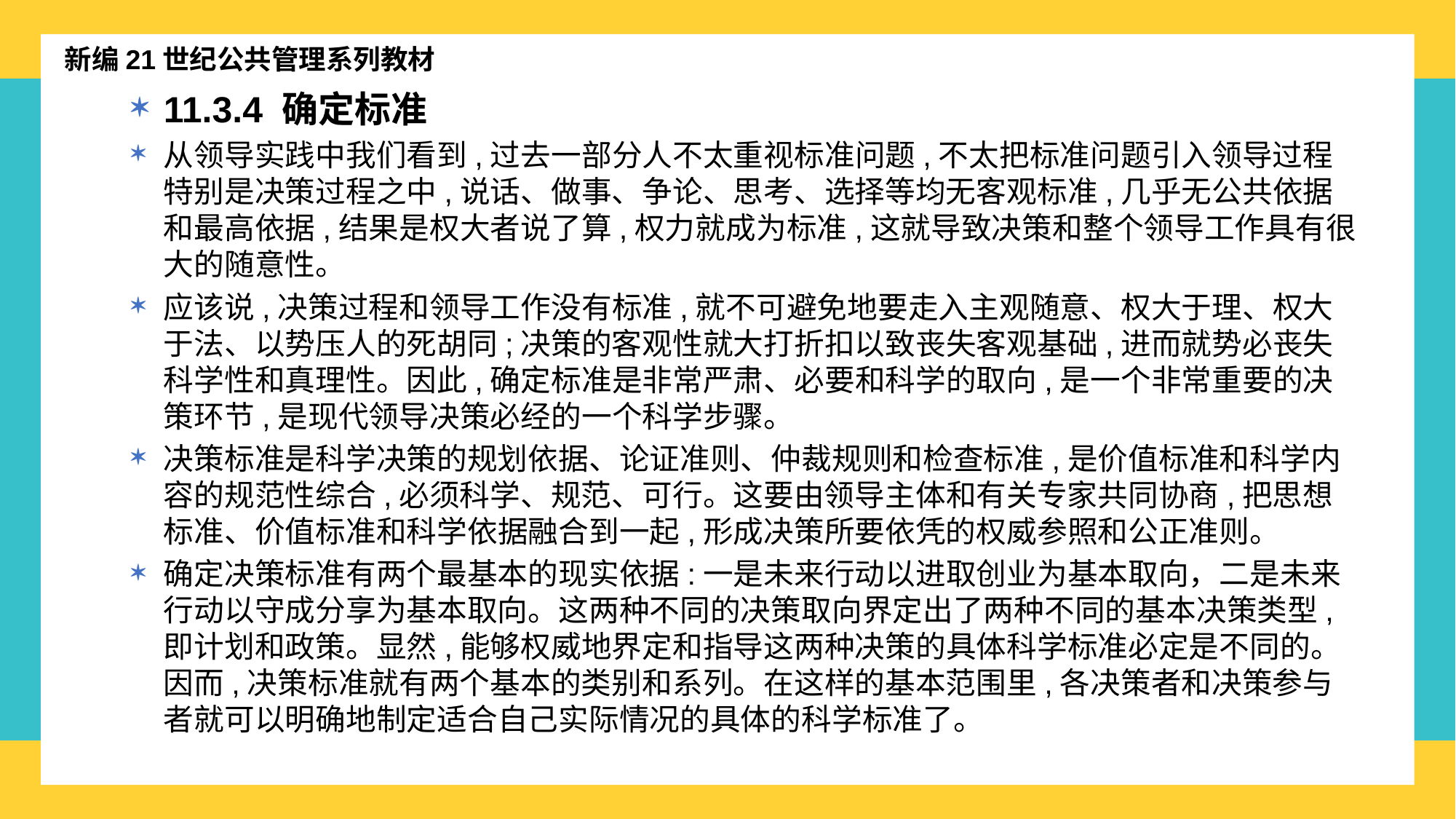

新编21世纪公共管理系列教材
11.3.4 确定标准
从领导实践中我们看到,过去一部分人不太重视标准问题,不太把标准问题引入领导过程特别是决策过程之中,说话、做事、争论、思考、选择等均无客观标准,几乎无公共依据和最高依据,结果是权大者说了算,权力就成为标准,这就导致决策和整个领导工作具有很大的随意性。
应该说,决策过程和领导工作没有标准,就不可避免地要走入主观随意、权大于理、权大于法、以势压人的死胡同;决策的客观性就大打折扣以致丧失客观基础,进而就势必丧失科学性和真理性。因此,确定标准是非常严肃、必要和科学的取向,是一个非常重要的决策环节,是现代领导决策必经的一个科学步骤。
决策标准是科学决策的规划依据、论证准则、仲裁规则和检查标准,是价值标准和科学内容的规范性综合,必须科学、规范、可行。这要由领导主体和有关专家共同协商,把思想标准、价值标准和科学依据融合到一起,形成决策所要依凭的权威参照和公正准则。
确定决策标准有两个最基本的现实依据:一是未来行动以进取创业为基本取向，二是未来行动以守成分享为基本取向。这两种不同的决策取向界定出了两种不同的基本决策类型,即计划和政策。显然,能够权威地界定和指导这两种决策的具体科学标准必定是不同的。因而,决策标准就有两个基本的类别和系列。在这样的基本范围里,各决策者和决策参与者就可以明确地制定适合自己实际情况的具体的科学标准了。